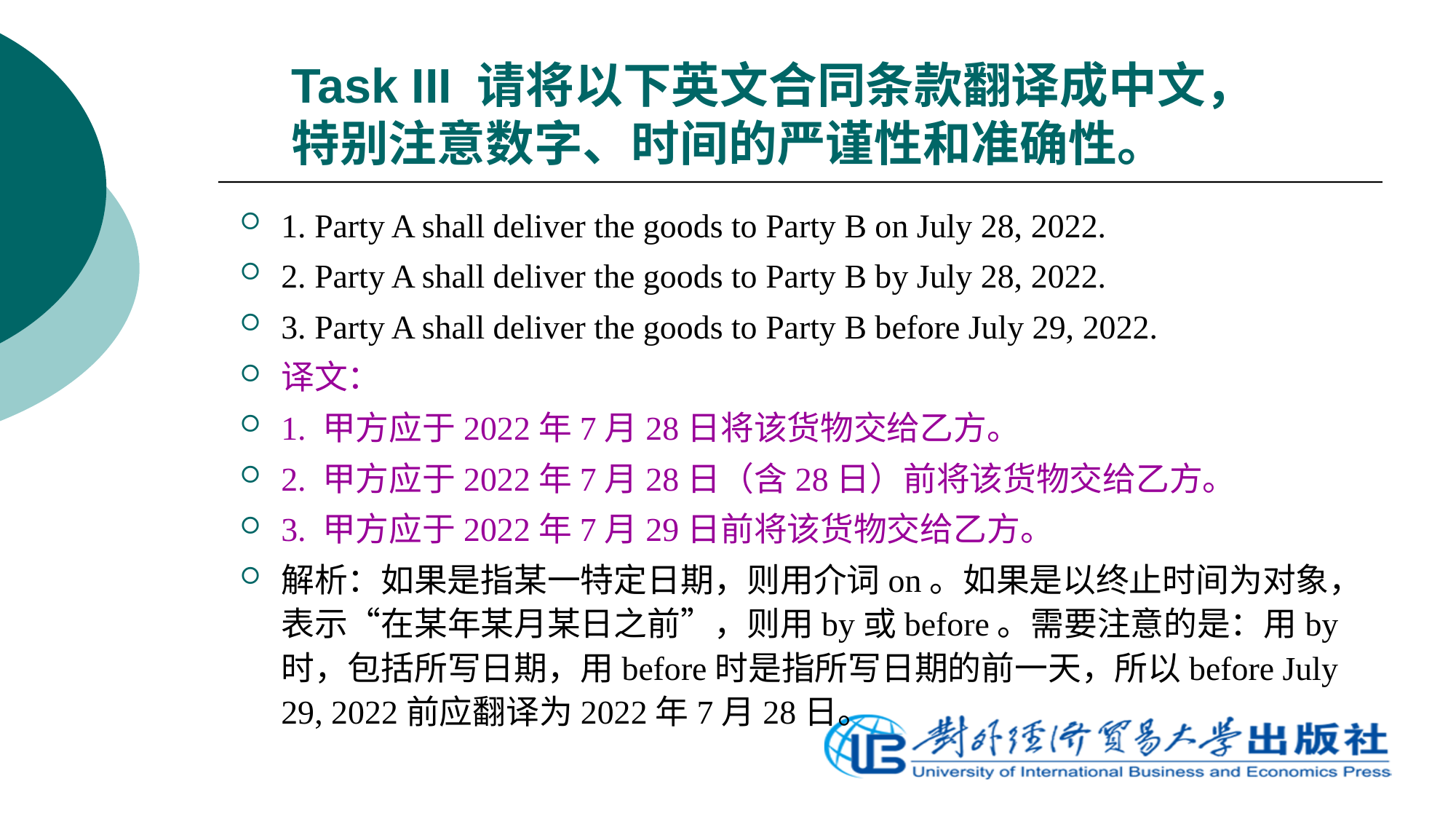

# Task III 请将以下英文合同条款翻译成中文，特别注意数字、时间的严谨性和准确性。
1. Party A shall deliver the goods to Party B on July 28, 2022.
2. Party A shall deliver the goods to Party B by July 28, 2022.
3. Party A shall deliver the goods to Party B before July 29, 2022.
译文：
1. 甲方应于2022年7月28日将该货物交给乙方。
2. 甲方应于2022年7月28日（含28日）前将该货物交给乙方。
3. 甲方应于2022年7月29日前将该货物交给乙方。
解析：如果是指某一特定日期，则用介词on。如果是以终止时间为对象，表示“在某年某月某日之前”，则用by或before。需要注意的是：用by时，包括所写日期，用before时是指所写日期的前一天，所以before July 29, 2022前应翻译为2022年7月28日。